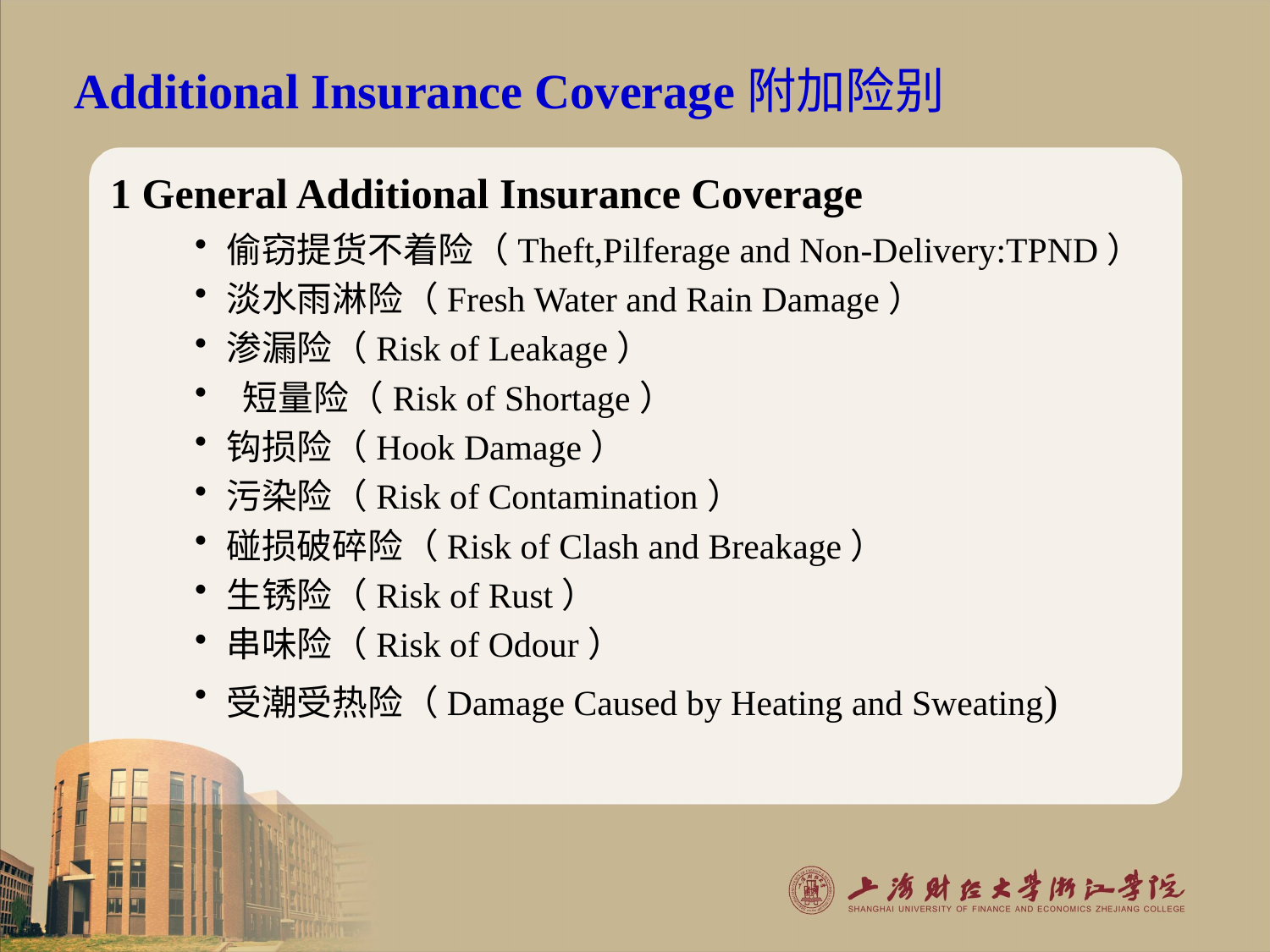

Additional Insurance Coverage附加险别
   1 General Additional Insurance Coverage
偷窃提货不着险（Theft,Pilferage and Non-Delivery:TPND）
淡水雨淋险（Fresh Water and Rain Damage）
渗漏险（Risk of Leakage）
 短量险（Risk of Shortage）
钩损险（Hook Damage）
污染险（Risk of Contamination）
碰损破碎险（Risk of Clash and Breakage）
生锈险（Risk of Rust）
串味险（Risk of Odour）
受潮受热险（Damage Caused by Heating and Sweating)